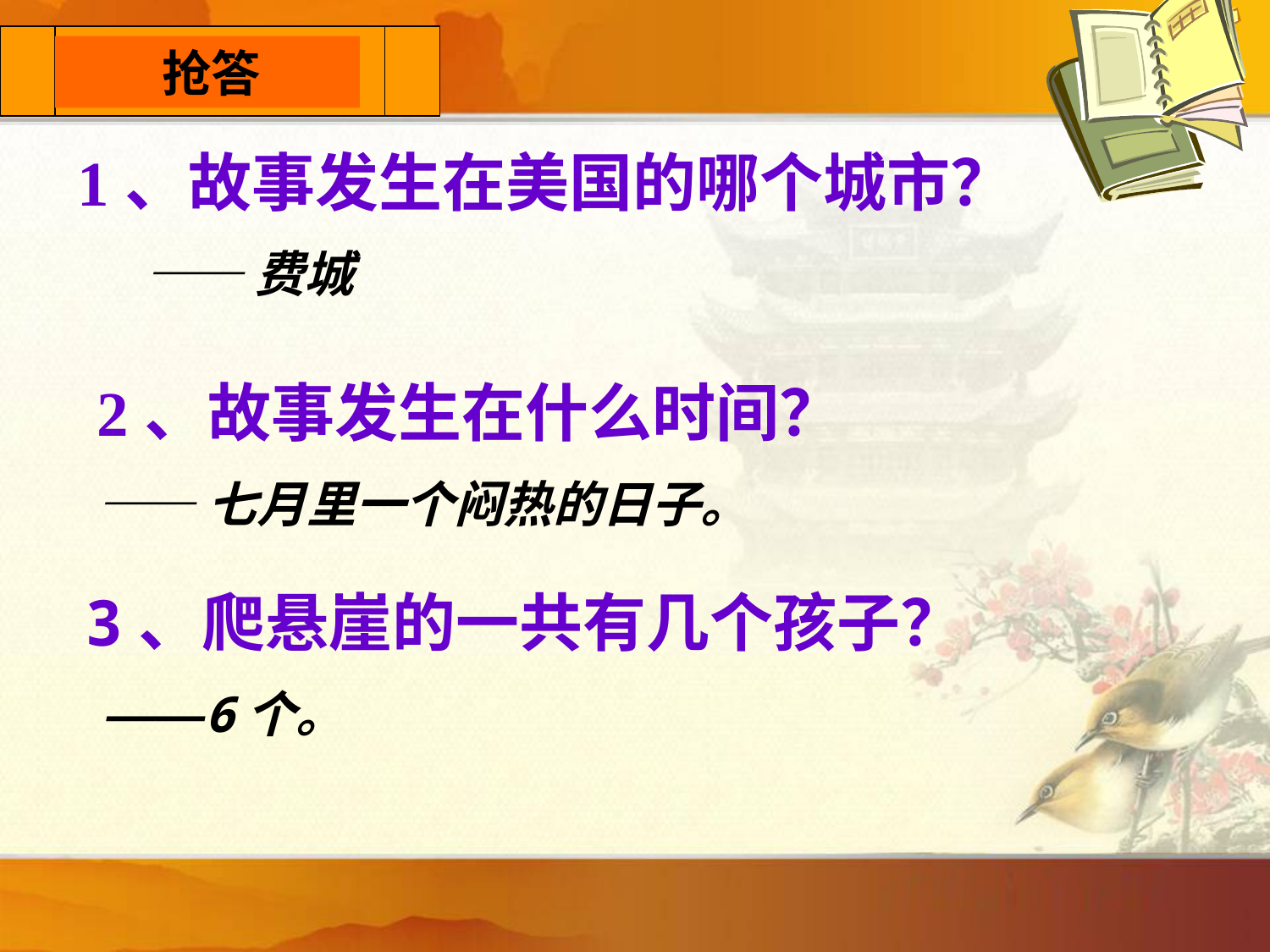

预习检查
 　  抢答
1、故事发生在美国的哪个城市？
      ——费城

2、故事发生在什么时间？
——七月里一个闷热的日子。
 3、爬悬崖的一共有几个孩子？
  ——6个。